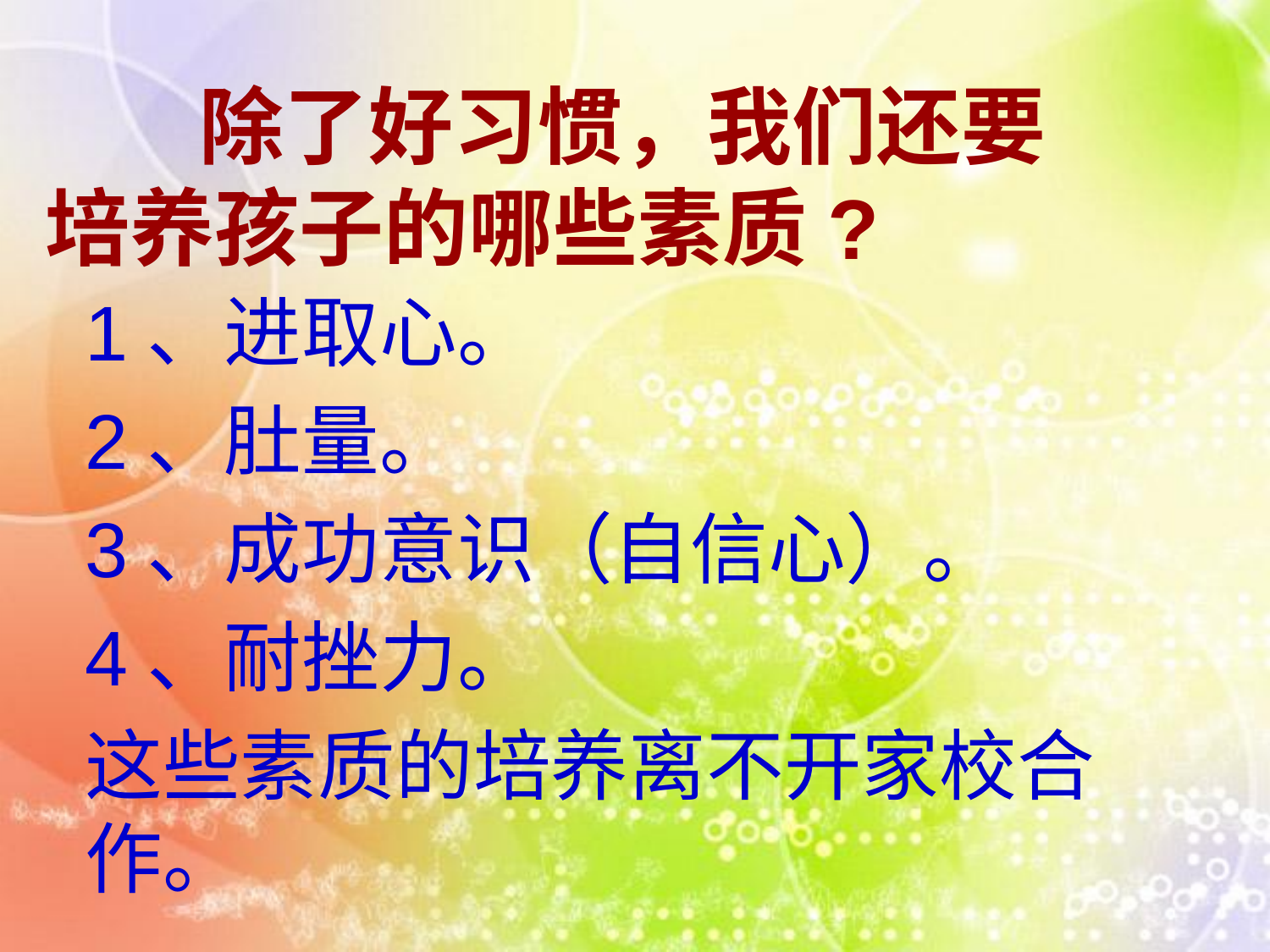

# 除了好习惯，我们还要培养孩子的哪些素质?
1、进取心。
2、肚量。
3、成功意识（自信心）。
4、耐挫力。
这些素质的培养离不开家校合作。